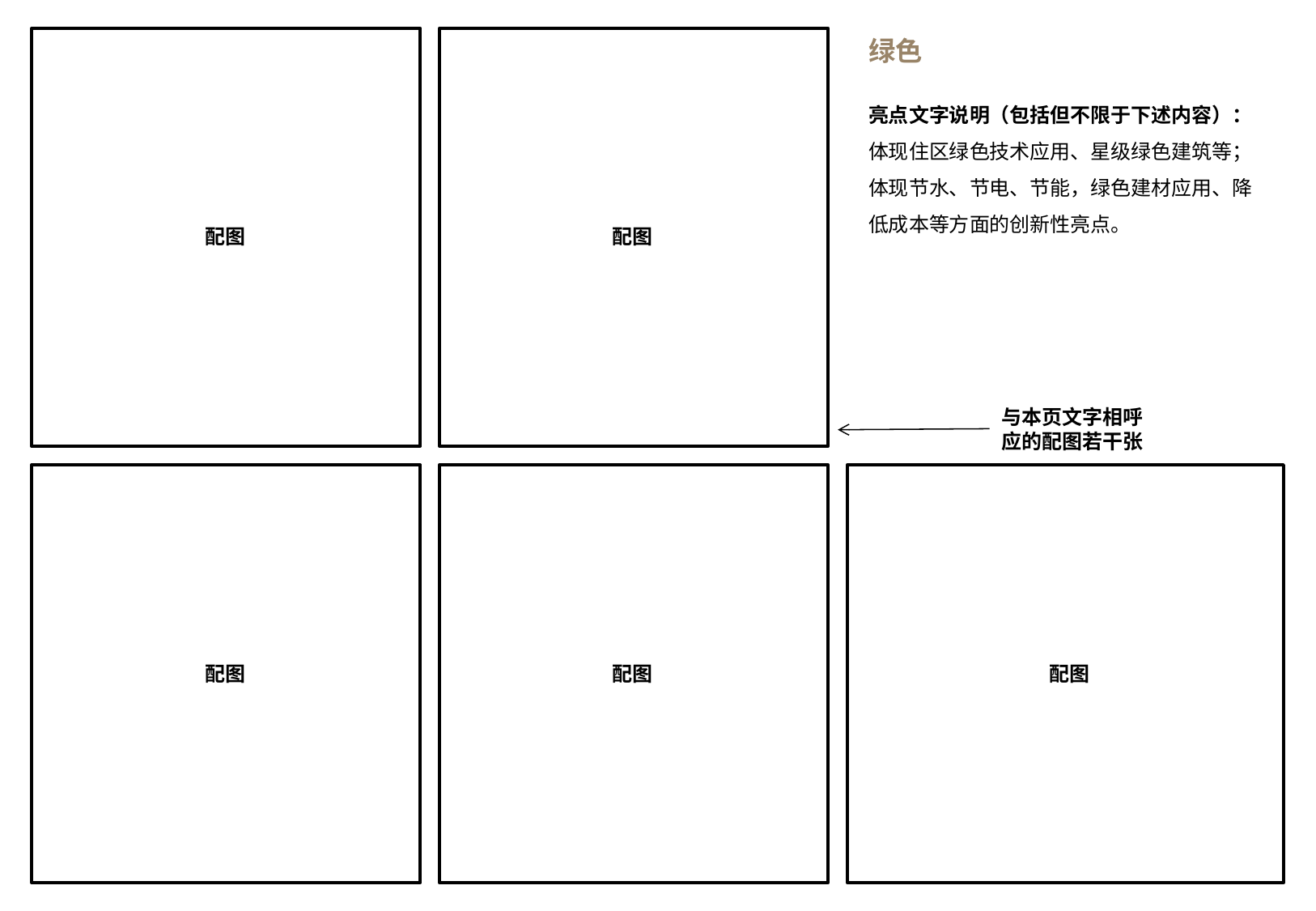

绿色

亮点文字说明（包括但不限于下述内容）：
体现住区绿色技术应用、星级绿色建筑等；体现节水、节电、节能，绿色建材应用、降低成本等方面的创新性亮点。
配图
配图
与本页文字相呼应的配图若干张

配图
配图
配图